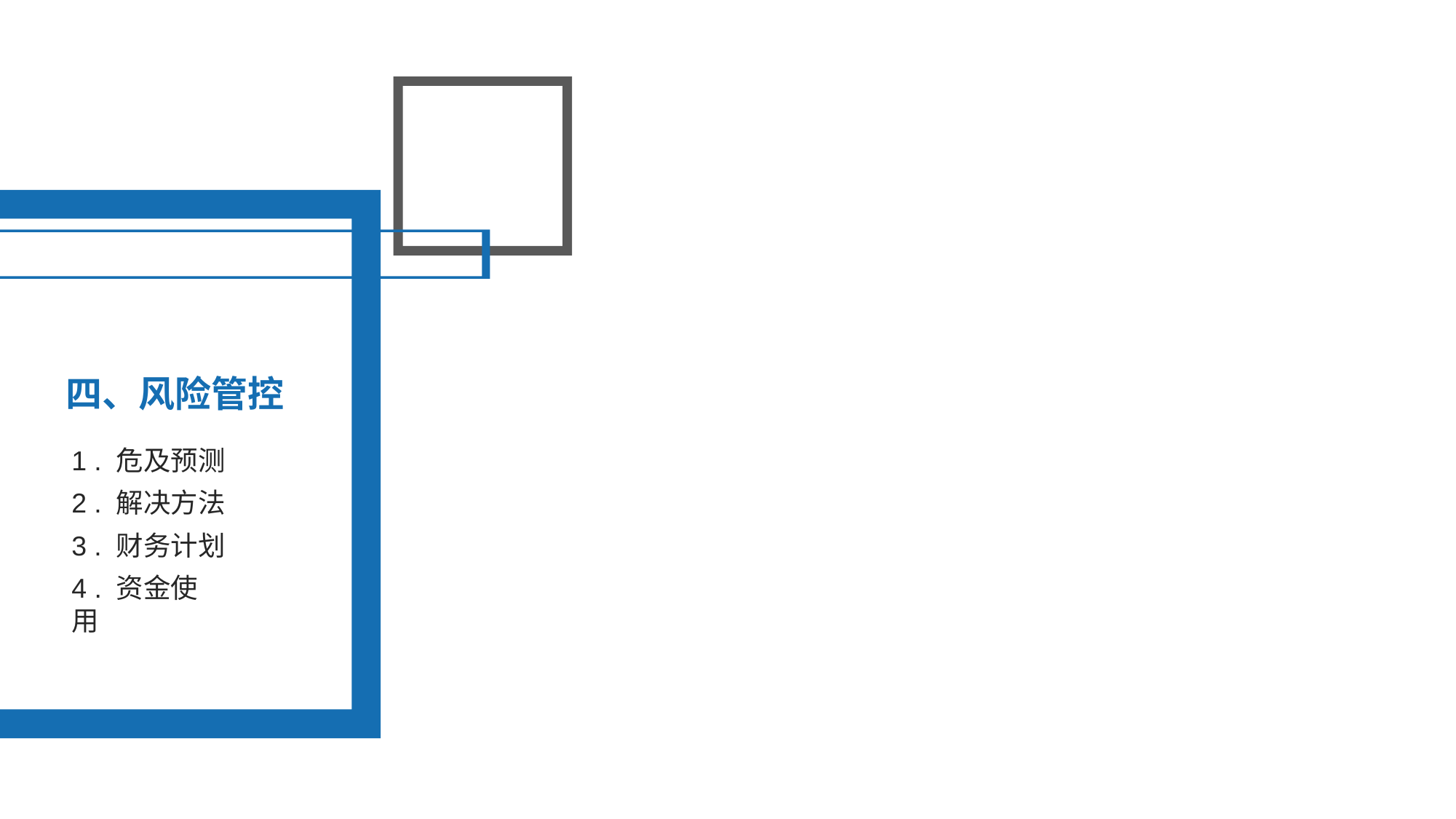

四、风险管控
1 . 危及预测
2 . 解决方法
3 . 财务计划
4 . 资金使用